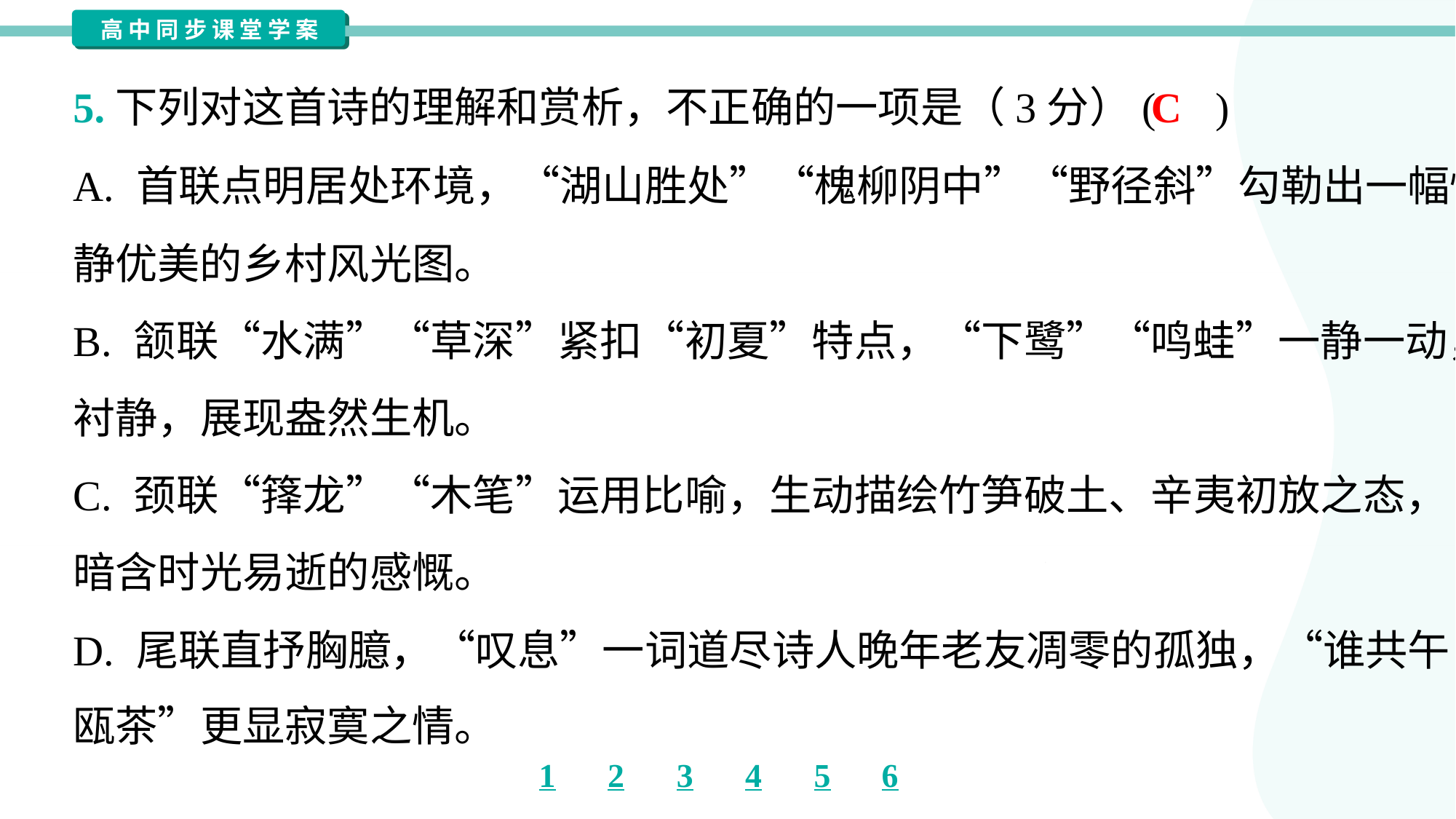

C
5.下列对这首诗的理解和赏析，不正确的一项是（3分）(     )
A. 首联点明居处环境，“湖山胜处”“槐柳阴中”“野径斜”勾勒出一幅恬
静优美的乡村风光图。
B. 颔联“水满”“草深”紧扣“初夏”特点，“下鹭”“鸣蛙”一静一动，以声
衬静，展现盎然生机。
C. 颈联“箨龙”“木笔”运用比喻，生动描绘竹笋破土、辛夷初放之态，
暗含时光易逝的感慨。
D. 尾联直抒胸臆，“叹息”一词道尽诗人晚年老友凋零的孤独，“谁共午
瓯茶”更显寂寞之情。